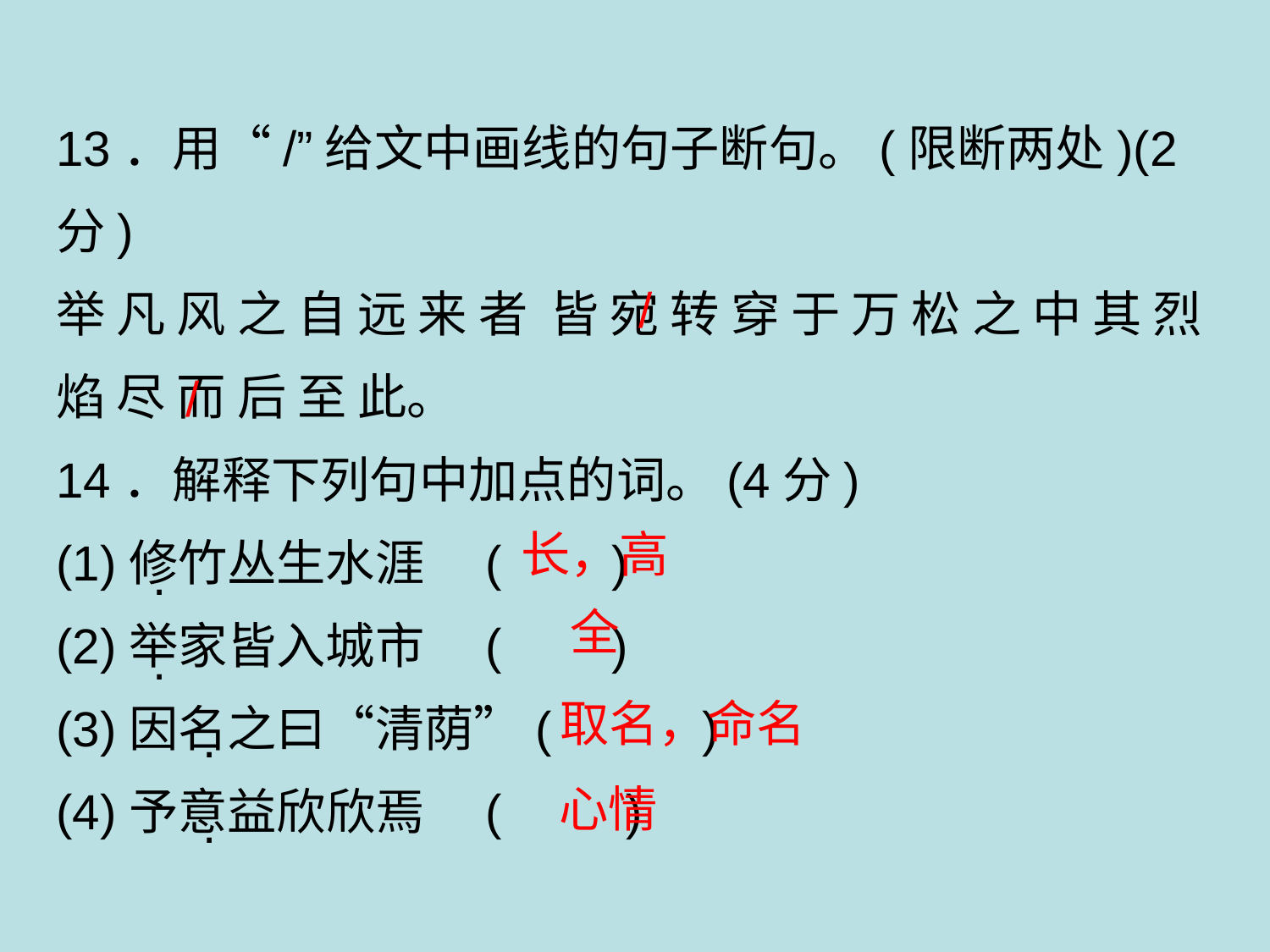

13．用“/”给文中画线的句子断句。(限断两处)(2分)
举 凡 风 之 自 远 来 者  皆 宛 转 穿 于 万 松 之 中 其 烈 焰 尽 而 后 至 此。
14．解释下列句中加点的词。(4分)
(1)修竹丛生水涯　(        )
(2)举家皆入城市　(        )
(3)因名之曰“清荫”(           )
(4)予意益欣欣焉　(         )
/
/
长，高
.
全
.
取名，命名
.
心情
.